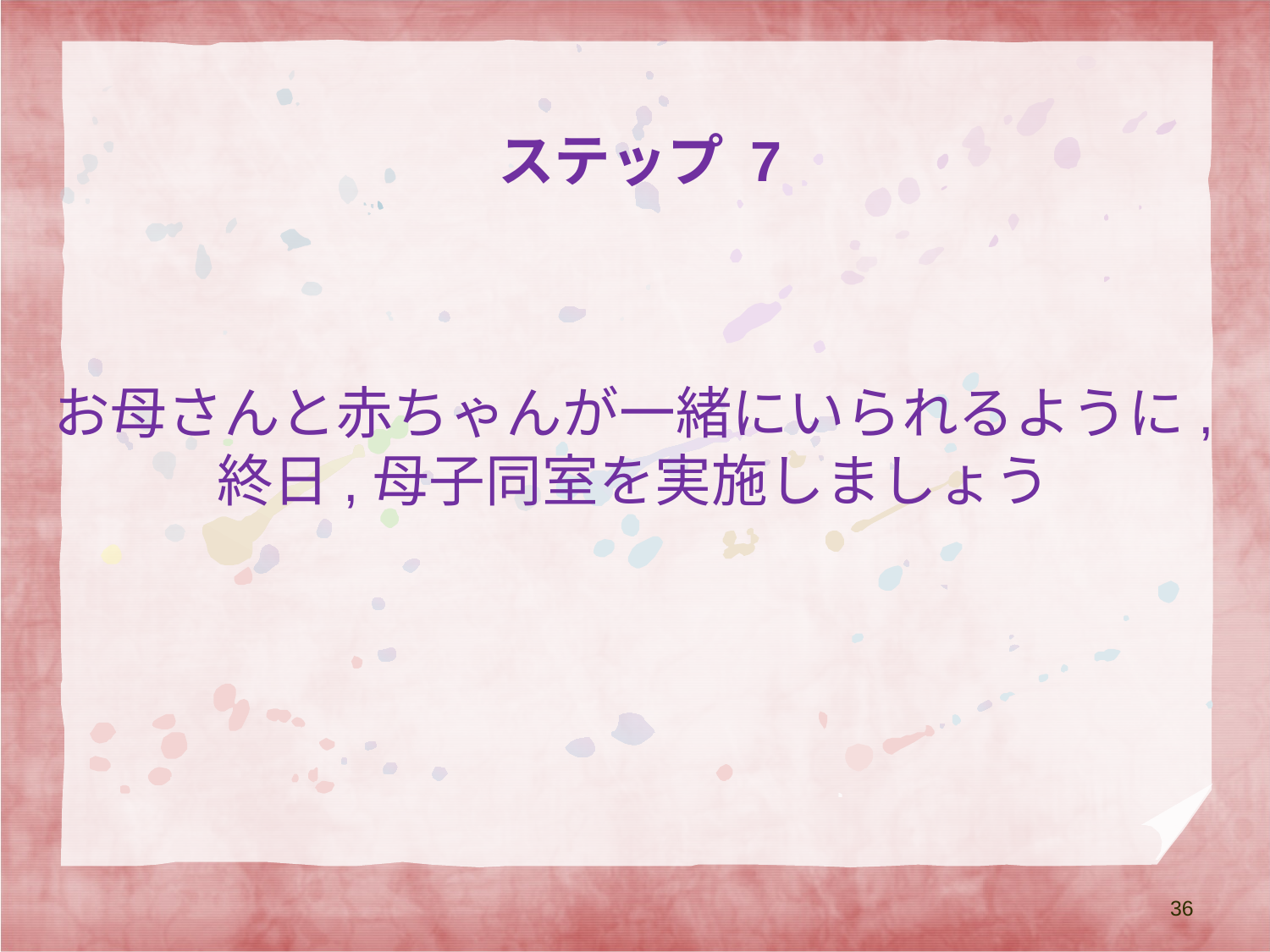

# ステップ 7
　お母さんと赤ちゃんが一緒にいられるように,終日,母子同室を実施しましょう
36